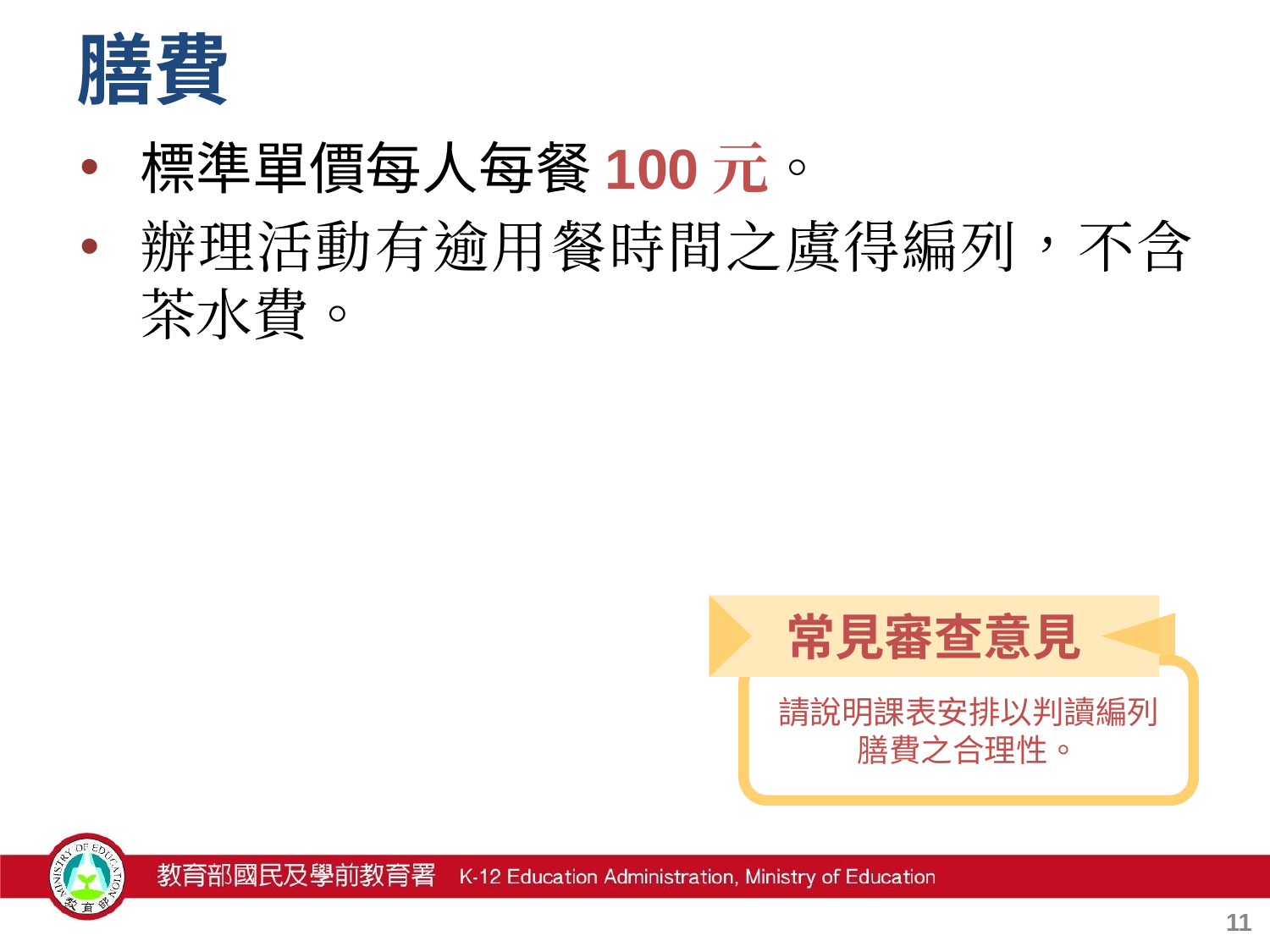

# 膳費
標準單價每人每餐100元。
辦理活動有逾用餐時間之虞得編列，不含茶水費。
常見審查意見

請說明課表安排以判讀編列膳費之合理性。
11